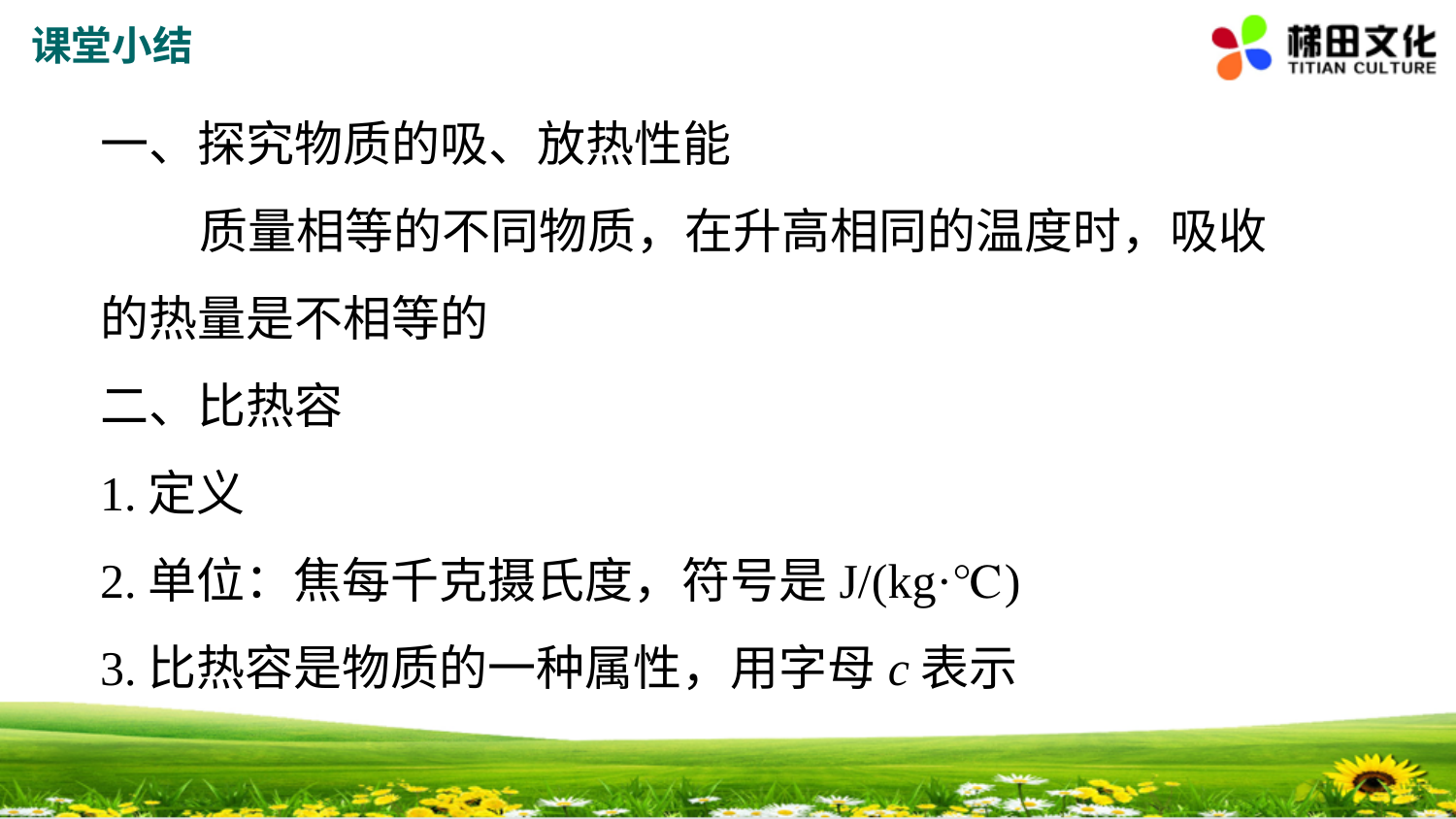

课堂小结
一、探究物质的吸、放热性能
        质量相等的不同物质，在升高相同的温度时，吸收的热量是不相等的
二、比热容
1.定义
2.单位：焦每千克摄氏度，符号是J/(kg·℃)
3.比热容是物质的一种属性，用字母c表示